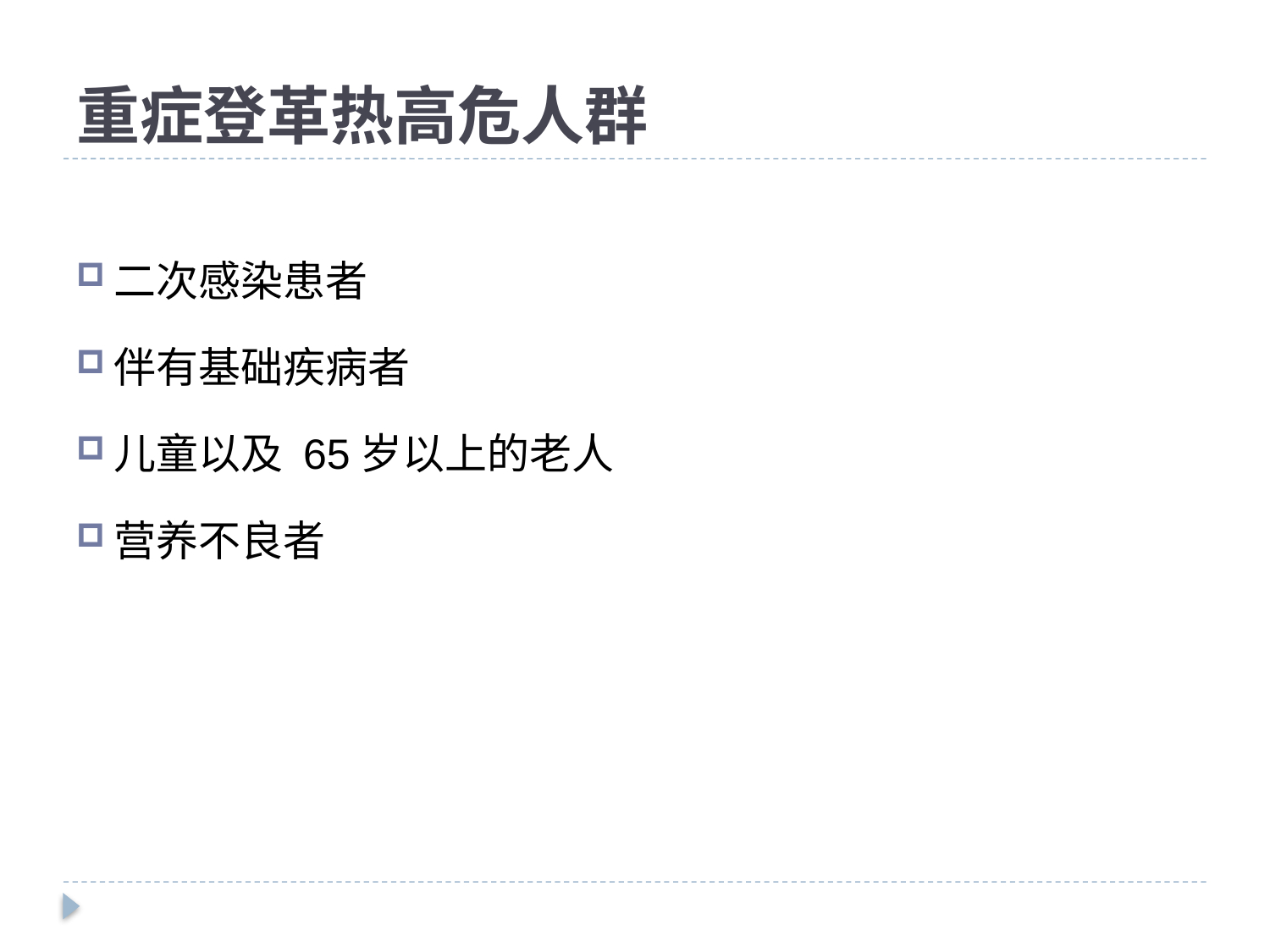

# 重症登革热高危人群
二次感染患者
伴有基础疾病者
儿童以及 65岁以上的老人
营养不良者